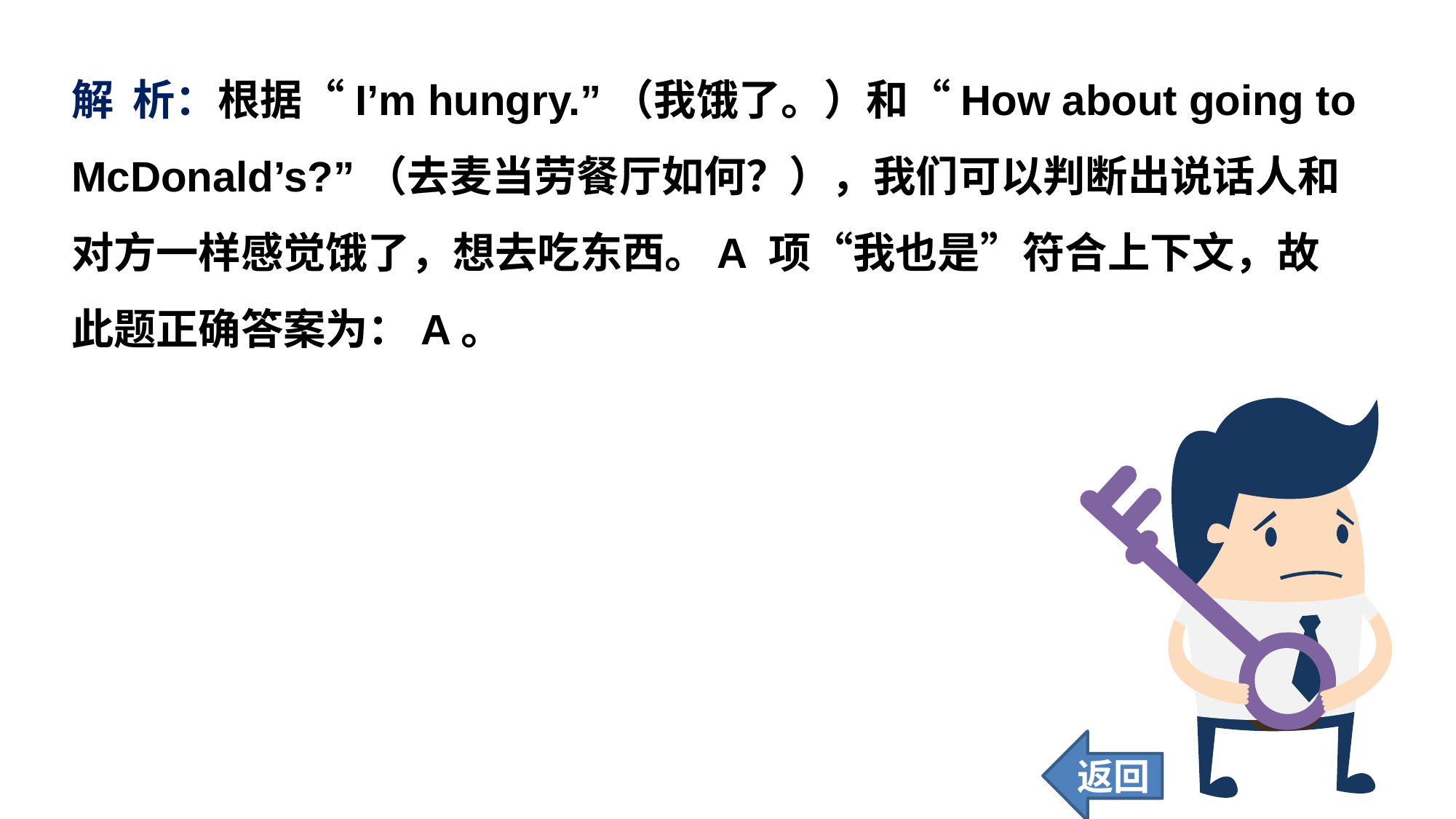

解  析：根据“I’m hungry.”（我饿了。）和“How about going to McDonald’s?”（去麦当劳餐厅如何？），我们可以判断出说话人和对方一样感觉饿了，想去吃东西。A 项“我也是”符合上下文，故此题正确答案为：A。

返回
97